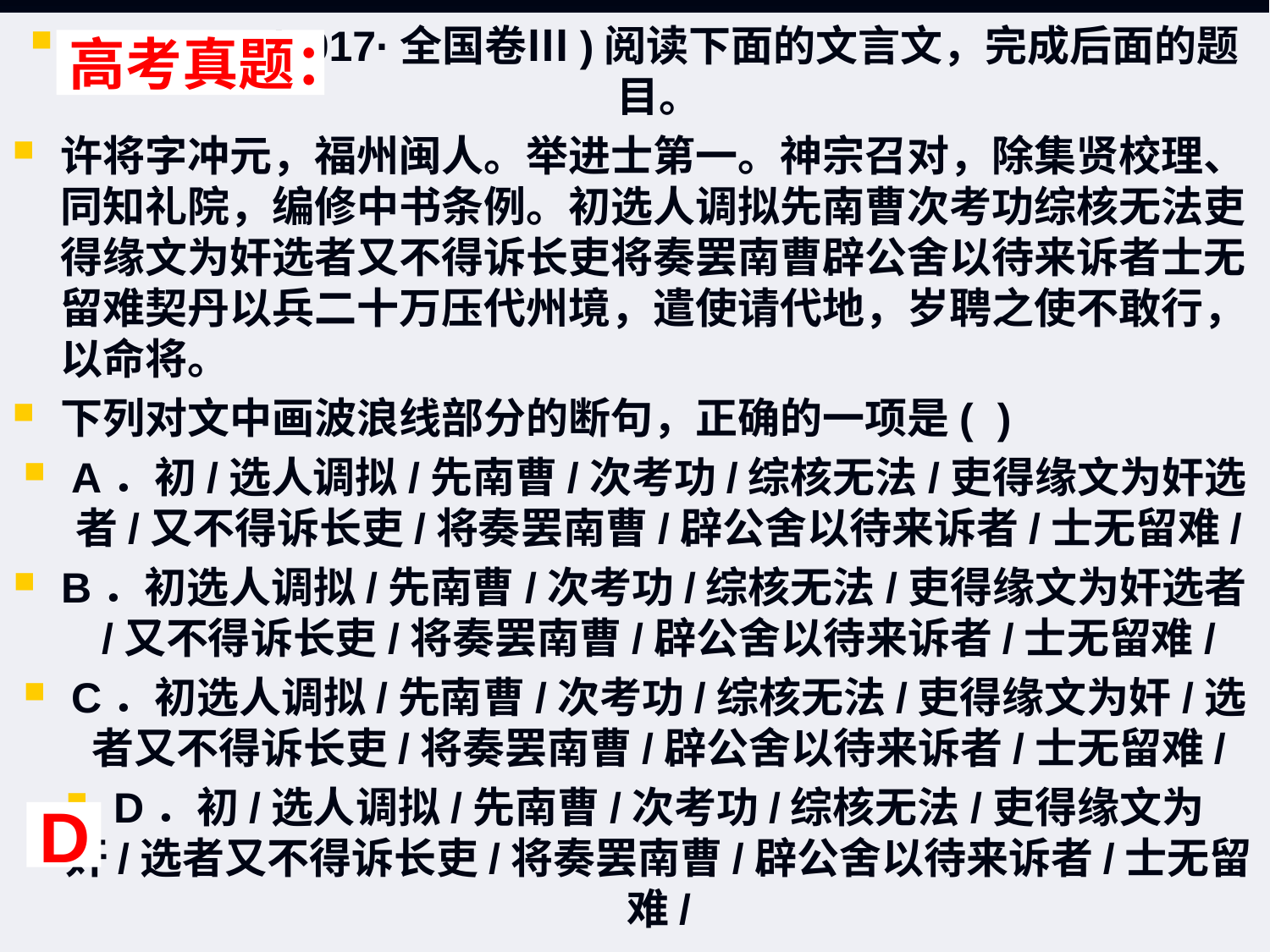

(2017·全国卷Ⅲ)阅读下面的文言文，完成后面的题目。
许将字冲元，福州闽人。举进士第一。神宗召对，除集贤校理、同知礼院，编修中书条例。初选人调拟先南曹次考功综核无法吏得缘文为奸选者又不得诉长吏将奏罢南曹辟公舍以待来诉者士无留难契丹以兵二十万压代州境，遣使请代地，岁聘之使不敢行，以命将。
下列对文中画波浪线部分的断句，正确的一项是(  )
A．初/选人调拟/先南曹/次考功/综核无法/吏得缘文为奸选者/又不得诉长吏/将奏罢南曹/辟公舍以待来诉者/士无留难/
B．初选人调拟/先南曹/次考功/综核无法/吏得缘文为奸选者/又不得诉长吏/将奏罢南曹/辟公舍以待来诉者/士无留难/
C．初选人调拟/先南曹/次考功/综核无法/吏得缘文为奸/选者又不得诉长吏/将奏罢南曹/辟公舍以待来诉者/士无留难/
D．初/选人调拟/先南曹/次考功/综核无法/吏得缘文为奸/选者又不得诉长吏/将奏罢南曹/辟公舍以待来诉者/士无留难/
# 高考真题：
D